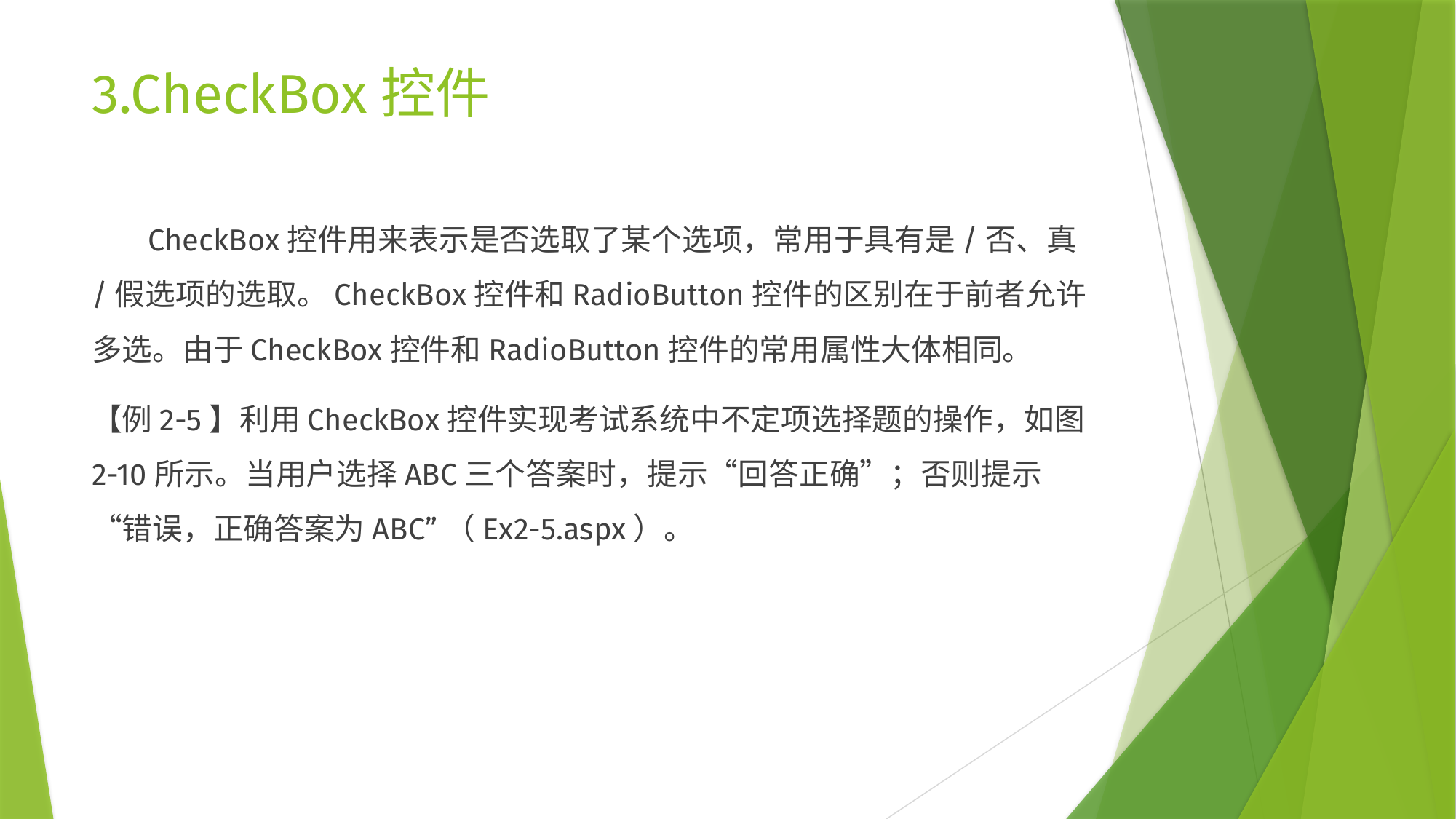

# 3.CheckBox控件
       CheckBox控件用来表示是否选取了某个选项，常用于具有是/否、真/假选项的选取。CheckBox控件和RadioButton控件的区别在于前者允许多选。由于CheckBox控件和RadioButton控件的常用属性大体相同。
【例2-5】利用CheckBox控件实现考试系统中不定项选择题的操作，如图2-10所示。当用户选择ABC三个答案时，提示“回答正确”；否则提示“错误，正确答案为ABC”（Ex2-5.aspx）。